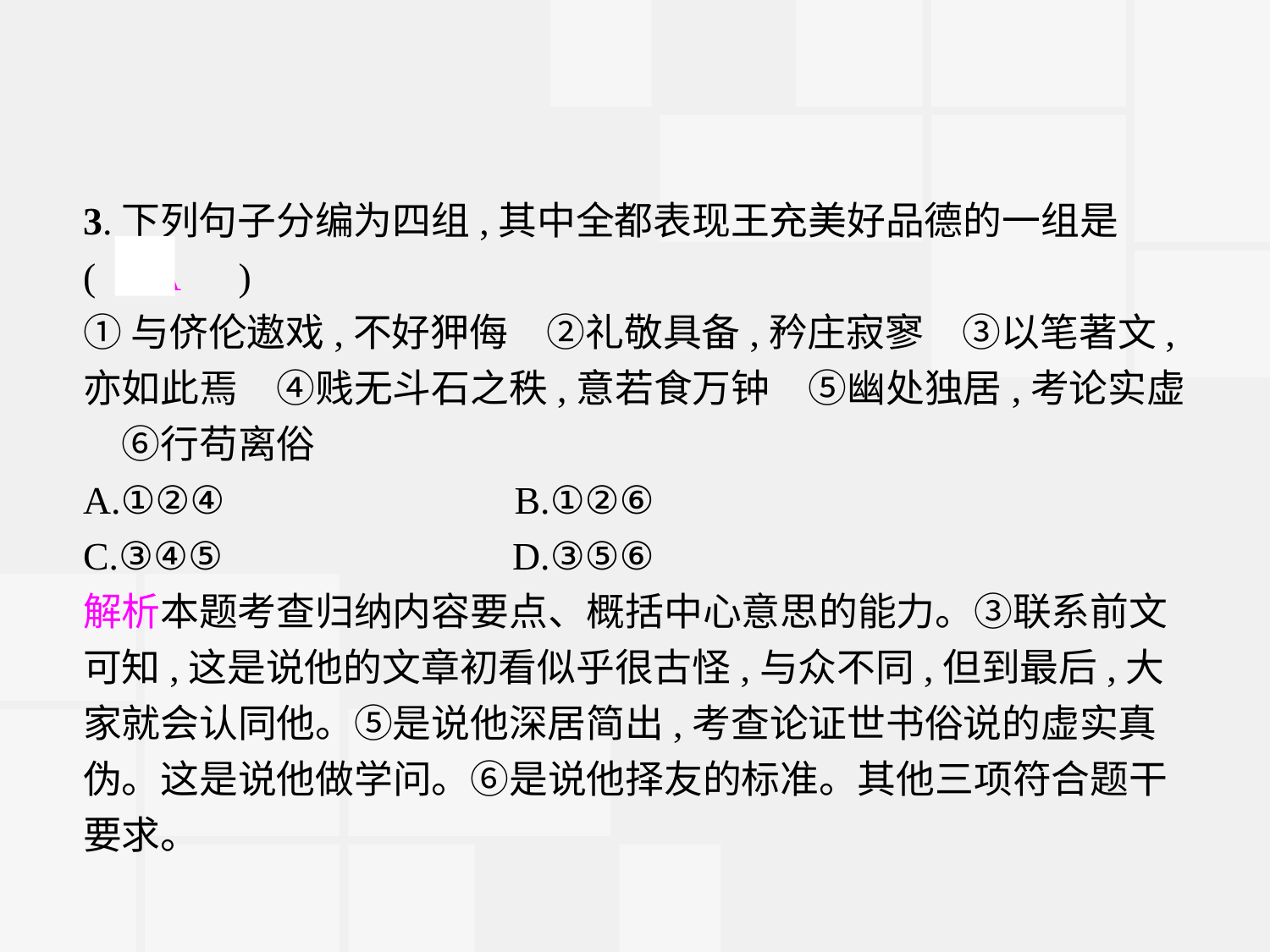

3.下列句子分编为四组,其中全都表现王充美好品德的一组是(　A　)
①与侪伦遨戏,不好狎侮　②礼敬具备,矜庄寂寥　③以笔著文,亦如此焉　④贱无斗石之秩,意若食万钟　⑤幽处独居,考论实虚　⑥行苟离俗
A.①②④　　　　　　　B.①②⑥
C.③④⑤　　　　　　　D.③⑤⑥
解析本题考查归纳内容要点、概括中心意思的能力。③联系前文可知,这是说他的文章初看似乎很古怪,与众不同,但到最后,大家就会认同他。⑤是说他深居简出,考查论证世书俗说的虚实真伪。这是说他做学问。⑥是说他择友的标准。其他三项符合题干要求。